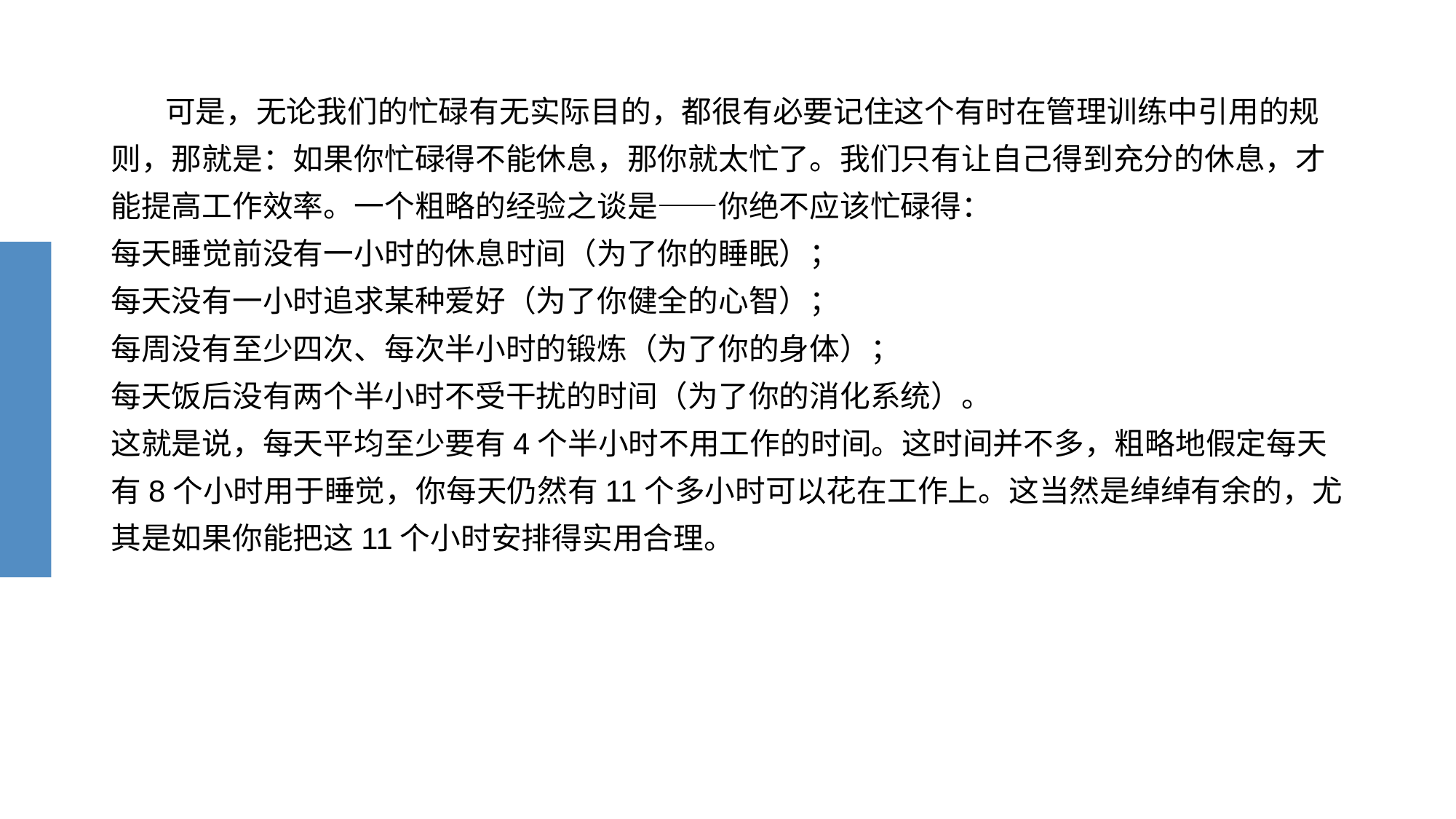

# 可是，无论我们的忙碌有无实际目的，都很有必要记住这个有时在管理训练中引用的规则，那就是：如果你忙碌得不能休息，那你就太忙了。我们只有让自己得到充分的休息，才能提高工作效率。一个粗略的经验之谈是——你绝不应该忙碌得：
每天睡觉前没有一小时的休息时间（为了你的睡眠）；
每天没有一小时追求某种爱好（为了你健全的心智）；
每周没有至少四次、每次半小时的锻炼（为了你的身体）；
每天饭后没有两个半小时不受干扰的时间（为了你的消化系统）。
这就是说，每天平均至少要有4个半小时不用工作的时间。这时间并不多，粗略地假定每天有8个小时用于睡觉，你每天仍然有11个多小时可以花在工作上。这当然是绰绰有余的，尤其是如果你能把这11个小时安排得实用合理。